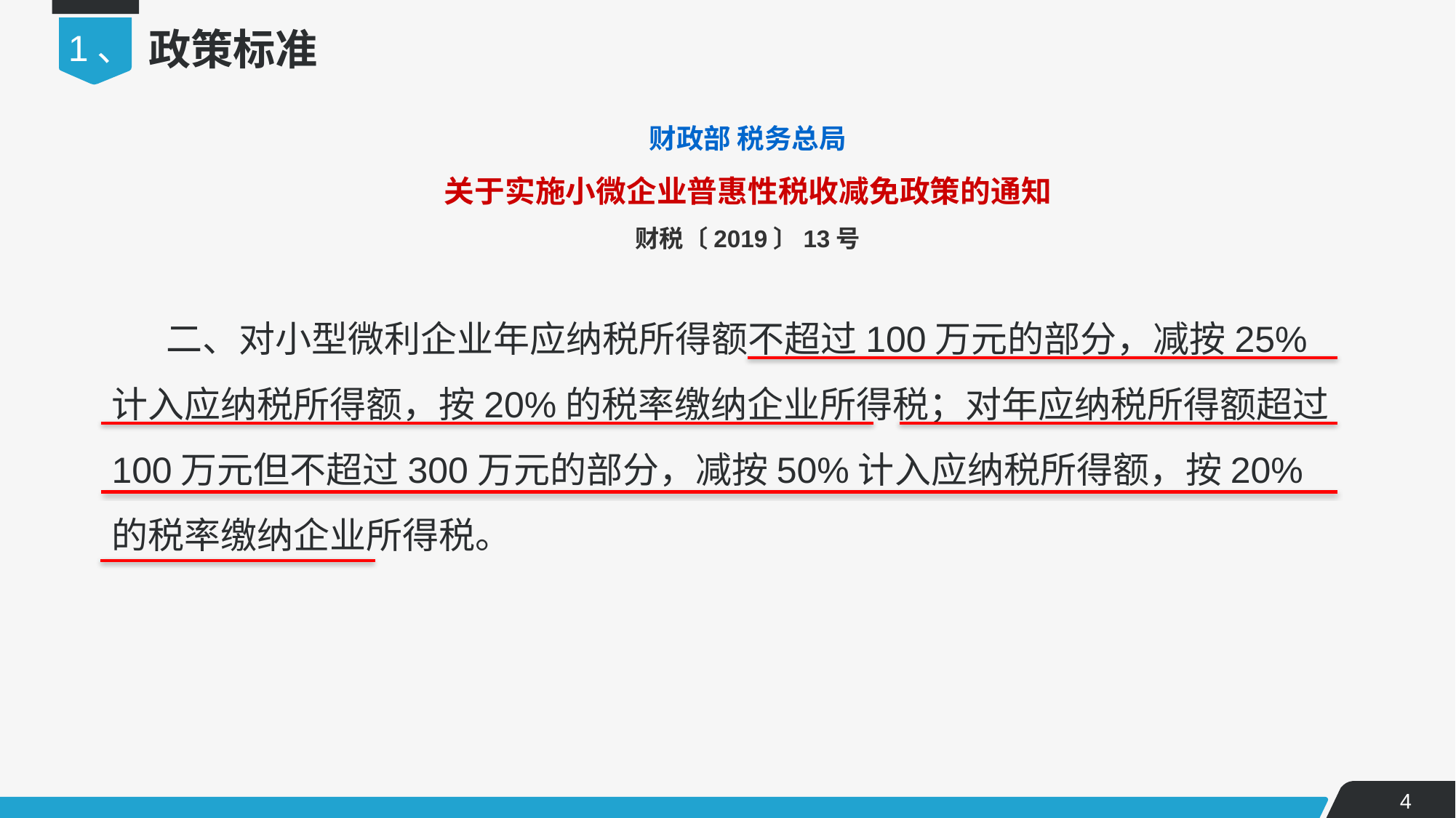

1、
政策标准
财政部 税务总局
关于实施小微企业普惠性税收减免政策的通知
财税〔2019〕13号
二、对小型微利企业年应纳税所得额不超过100万元的部分，减按25%计入应纳税所得额，按20%的税率缴纳企业所得税；对年应纳税所得额超过100万元但不超过300万元的部分，减按50%计入应纳税所得额，按20%的税率缴纳企业所得税。